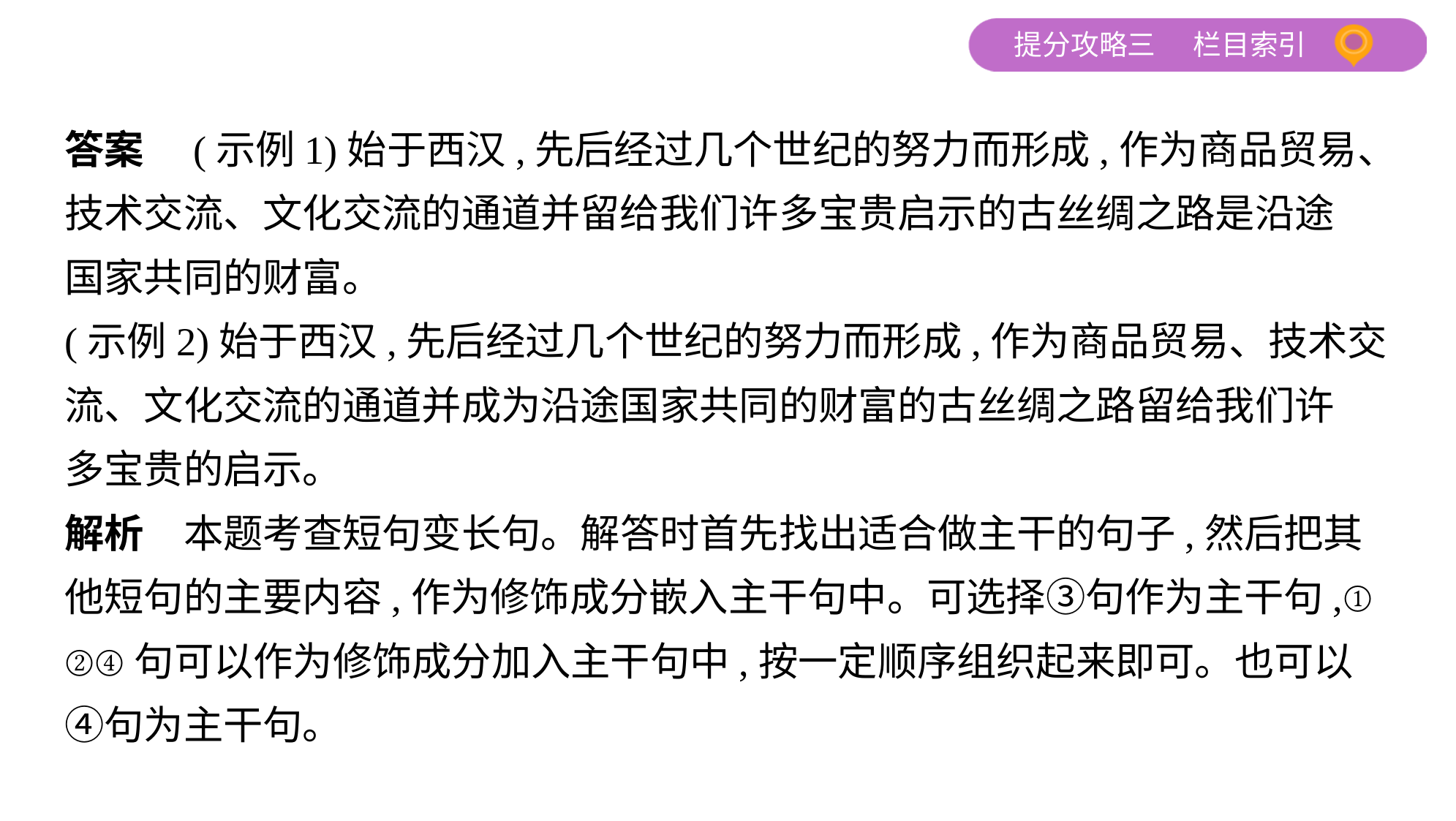

答案　(示例1)始于西汉,先后经过几个世纪的努力而形成,作为商品贸易、
技术交流、文化交流的通道并留给我们许多宝贵启示的古丝绸之路是沿途
国家共同的财富。
(示例2)始于西汉,先后经过几个世纪的努力而形成,作为商品贸易、技术交
流、文化交流的通道并成为沿途国家共同的财富的古丝绸之路留给我们许
多宝贵的启示。
解析　本题考查短句变长句。解答时首先找出适合做主干的句子,然后把其
他短句的主要内容,作为修饰成分嵌入主干句中。可选择③句作为主干句,①
②④句可以作为修饰成分加入主干句中,按一定顺序组织起来即可。也可以
④句为主干句。